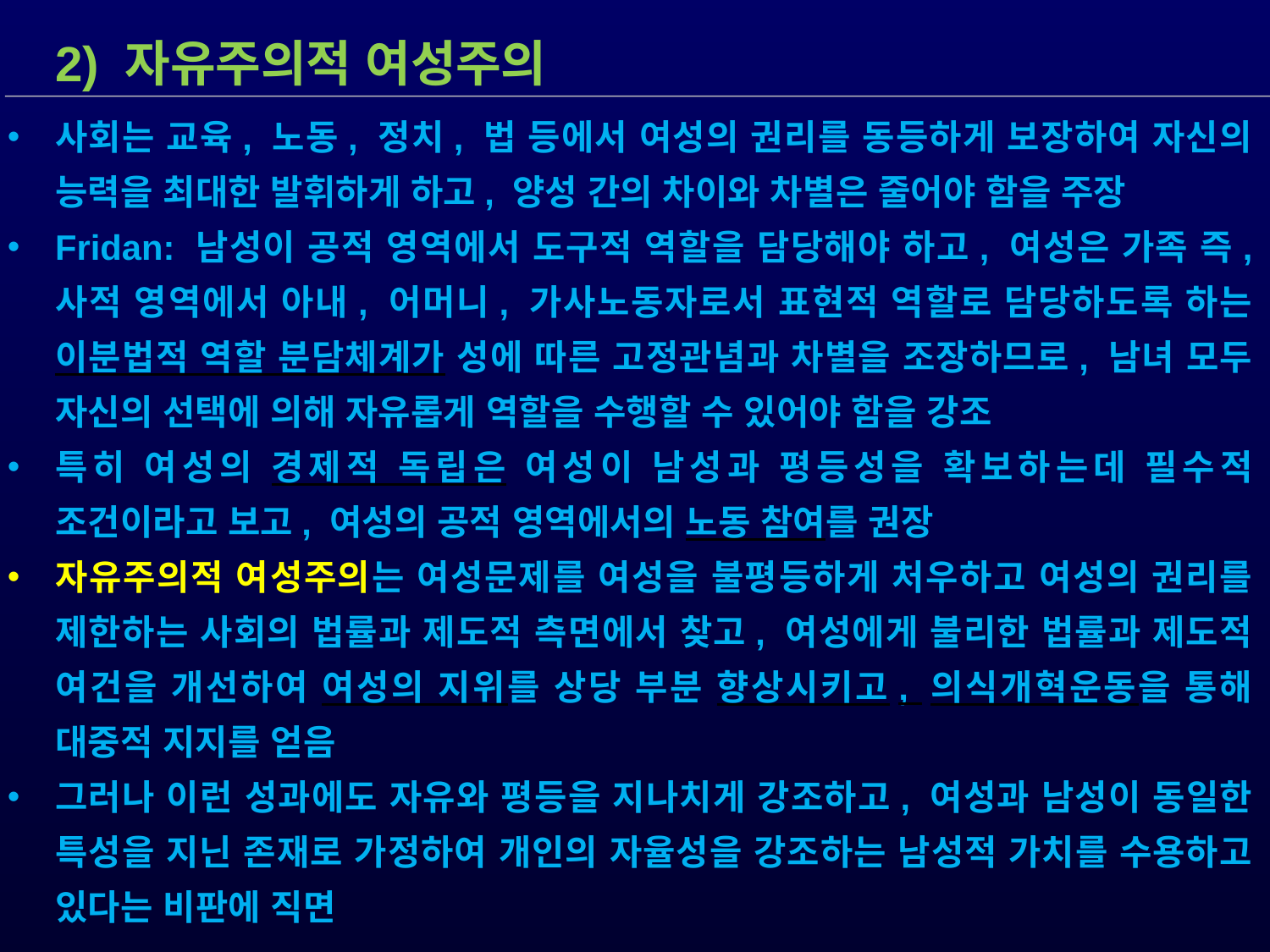

2) 자유주의적 여성주의
사회는 교육, 노동, 정치, 법 등에서 여성의 권리를 동등하게 보장하여 자신의 능력을 최대한 발휘하게 하고, 양성 간의 차이와 차별은 줄어야 함을 주장
Fridan: 남성이 공적 영역에서 도구적 역할을 담당해야 하고, 여성은 가족 즉, 사적 영역에서 아내, 어머니, 가사노동자로서 표현적 역할로 담당하도록 하는 이분법적 역할 분담체계가 성에 따른 고정관념과 차별을 조장하므로, 남녀 모두 자신의 선택에 의해 자유롭게 역할을 수행할 수 있어야 함을 강조
특히 여성의 경제적 독립은 여성이 남성과 평등성을 확보하는데 필수적 조건이라고 보고, 여성의 공적 영역에서의 노동 참여를 권장
자유주의적 여성주의는 여성문제를 여성을 불평등하게 처우하고 여성의 권리를 제한하는 사회의 법률과 제도적 측면에서 찾고, 여성에게 불리한 법률과 제도적 여건을 개선하여 여성의 지위를 상당 부분 향상시키고, 의식개혁운동을 통해 대중적 지지를 얻음
그러나 이런 성과에도 자유와 평등을 지나치게 강조하고, 여성과 남성이 동일한 특성을 지닌 존재로 가정하여 개인의 자율성을 강조하는 남성적 가치를 수용하고 있다는 비판에 직면